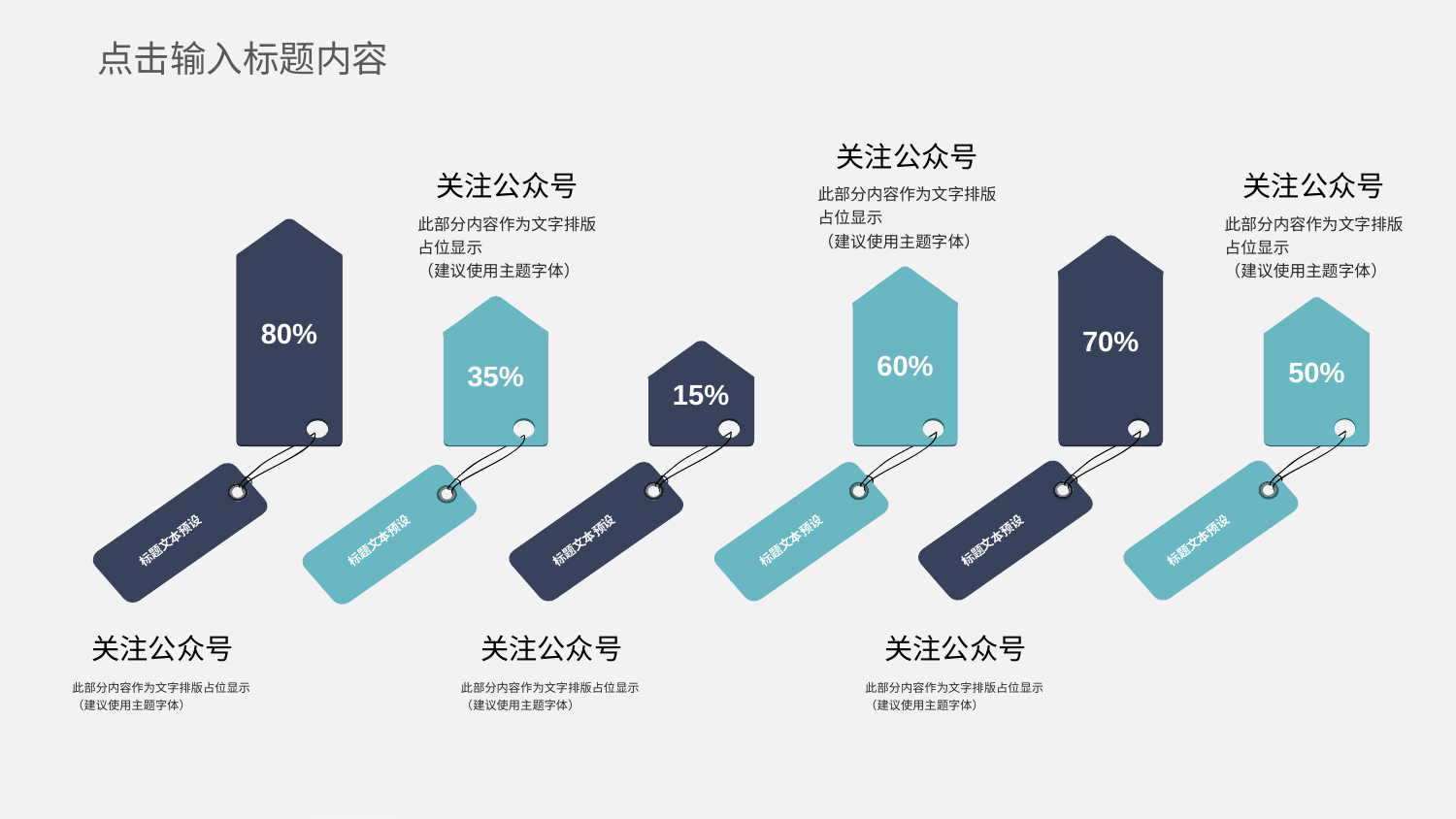

点击输入标题内容
关注公众号
此部分内容作为文字排版占位显示
（建议使用主题字体）

60%

标题文本预设
关注公众号
此部分内容作为文字排版占位显示
（建议使用主题字体）

35%

标题文本预设
关注公众号
此部分内容作为文字排版占位显示
（建议使用主题字体）

50%

标题文本预设

80%

标题文本预设
关注公众号
此部分内容作为文字排版占位显示
（建议使用主题字体）

70%

标题文本预设
关注公众号
此部分内容作为文字排版占位显示
（建议使用主题字体）

15%

标题文本预设
关注公众号
此部分内容作为文字排版占位显示
（建议使用主题字体）